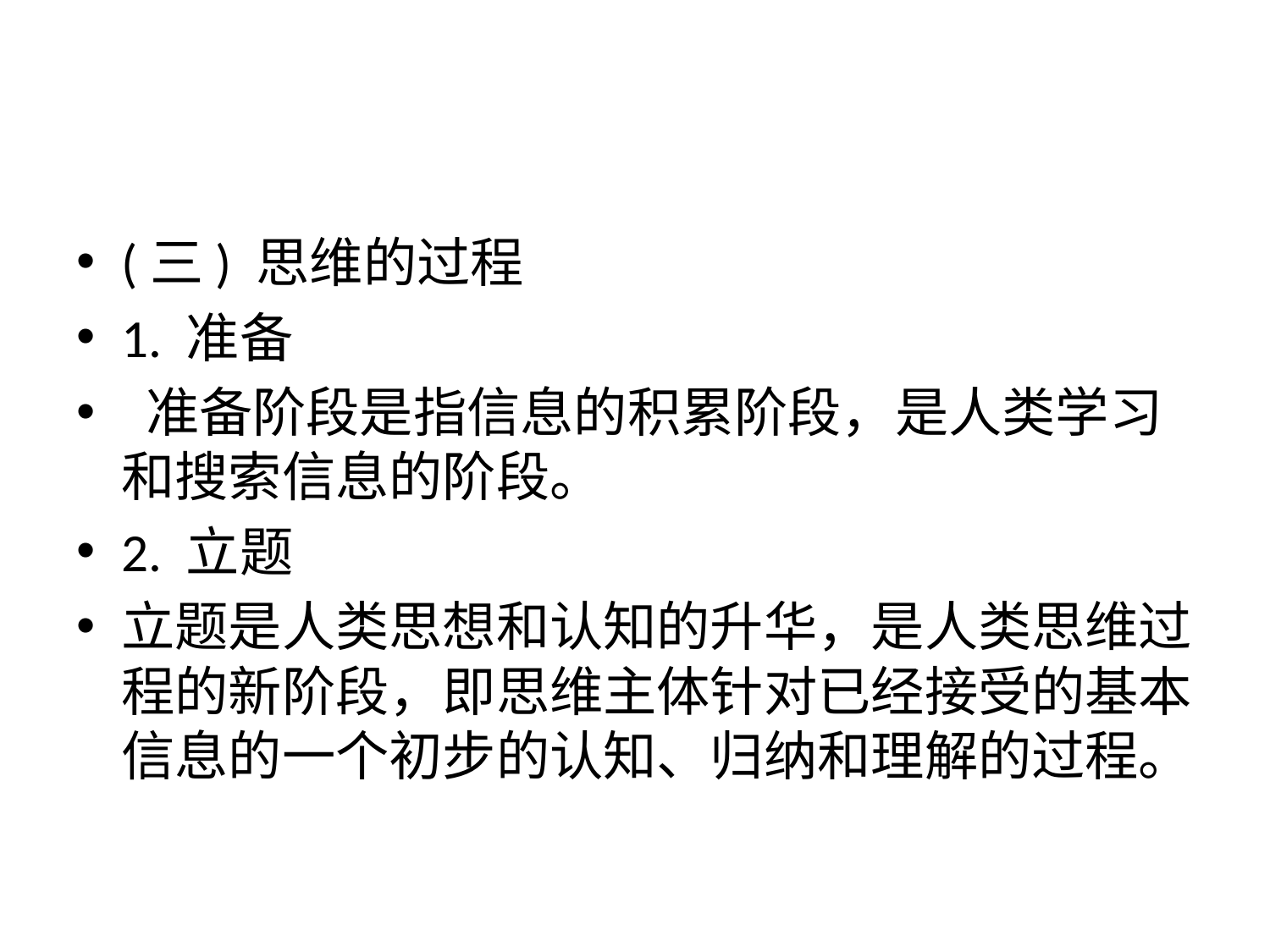

#
(三) 思维的过程
1. 准备
 准备阶段是指信息的积累阶段，是人类学习和搜索信息的阶段。
2. 立题
立题是人类思想和认知的升华，是人类思维过程的新阶段，即思维主体针对已经接受的基本信息的一个初步的认知、归纳和理解的过程。